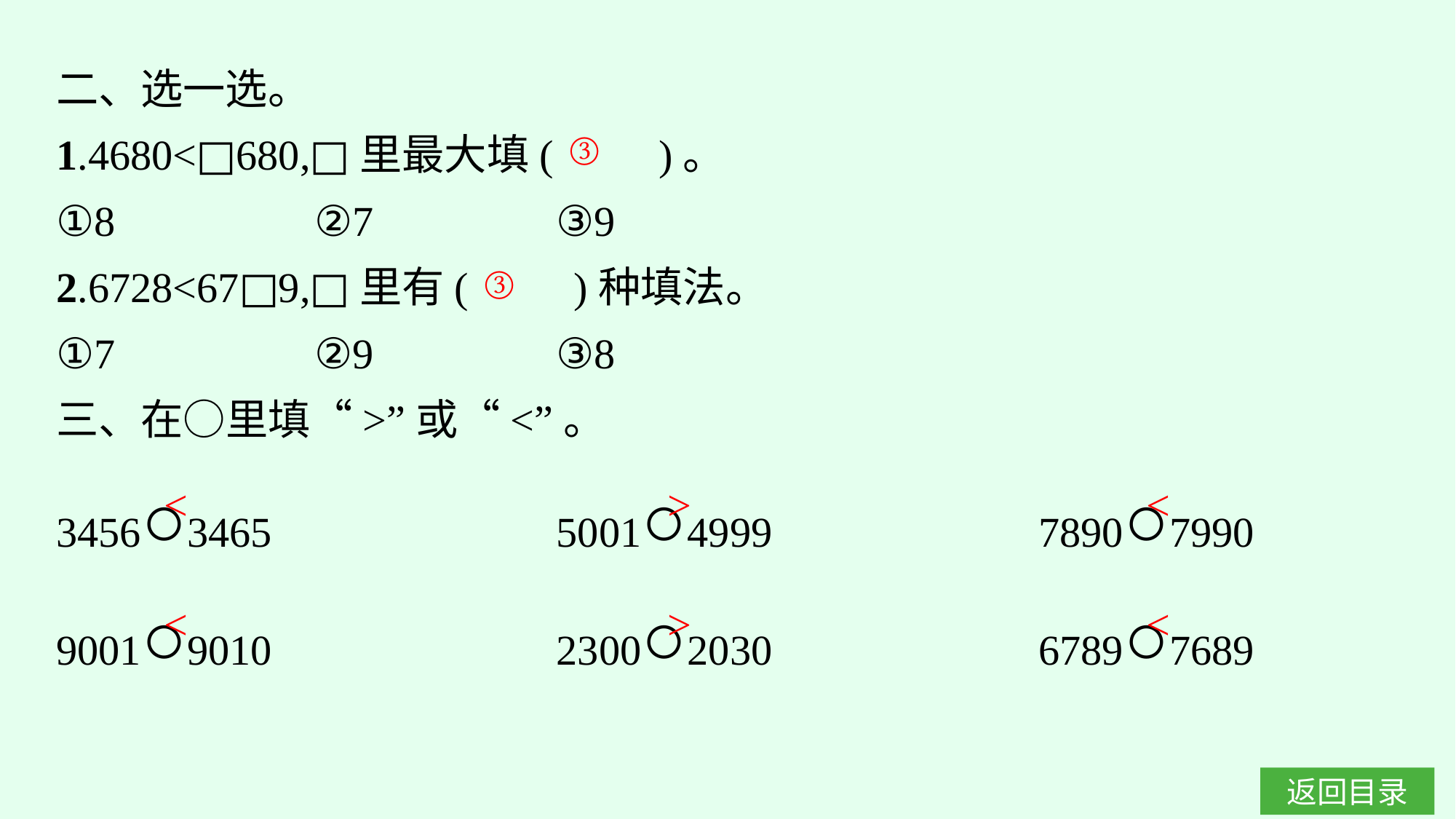

二、选一选。
1.4680<□680,□里最大填(　　)。
①8		②7		③9
2.6728<67□9,□里有(　　)种填法。
①7		②9		③8
三、在○里填“>”或“<”。
3456○3465　　　　	5001○4999　　　　	7890○7990
9001○9010			2300○2030			6789○7689
③
③
<
>
<
<
>
<